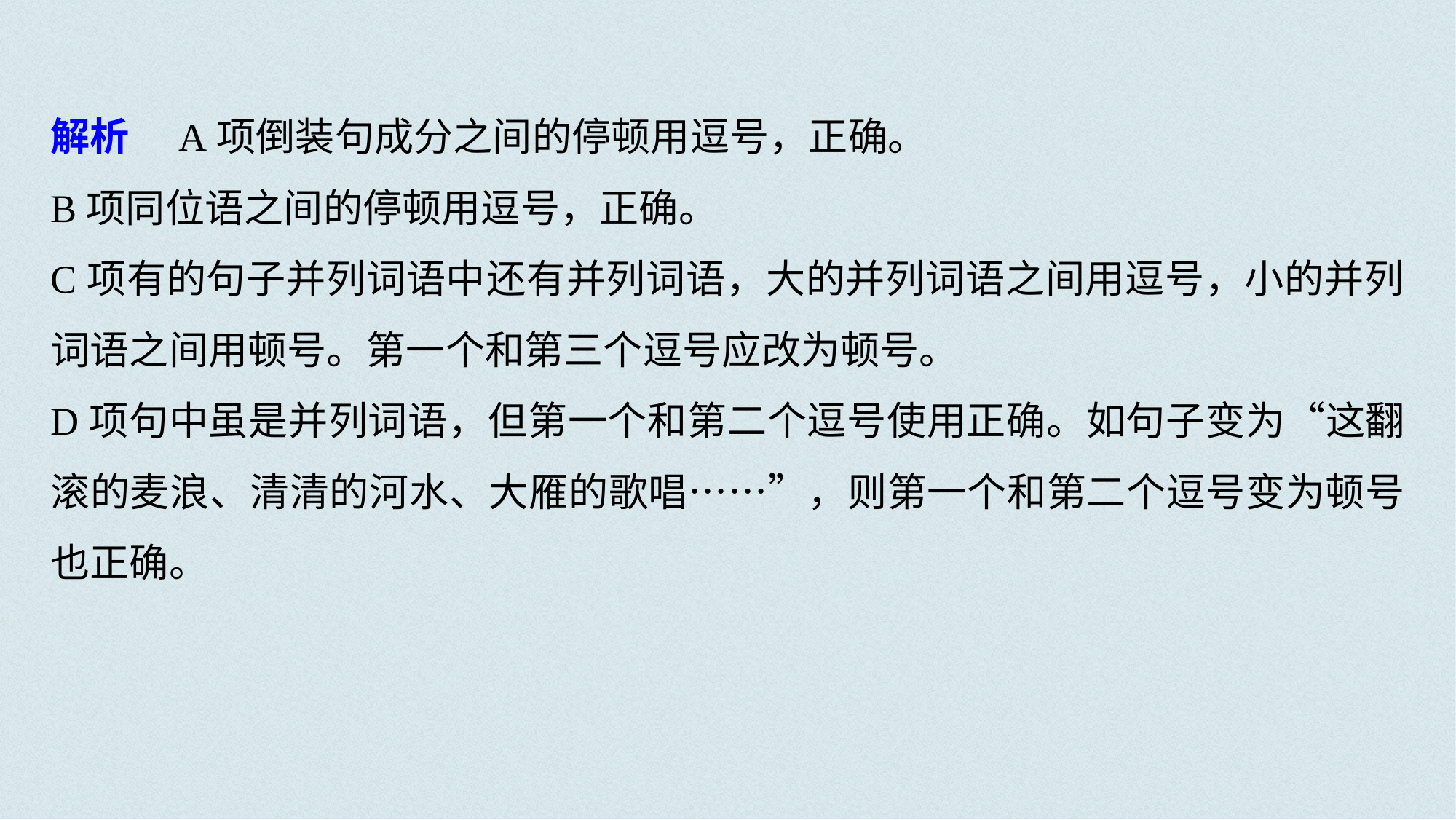

解析　A项倒装句成分之间的停顿用逗号，正确。
B项同位语之间的停顿用逗号，正确。
C项有的句子并列词语中还有并列词语，大的并列词语之间用逗号，小的并列词语之间用顿号。第一个和第三个逗号应改为顿号。
D项句中虽是并列词语，但第一个和第二个逗号使用正确。如句子变为“这翻滚的麦浪、清清的河水、大雁的歌唱……”，则第一个和第二个逗号变为顿号也正确。